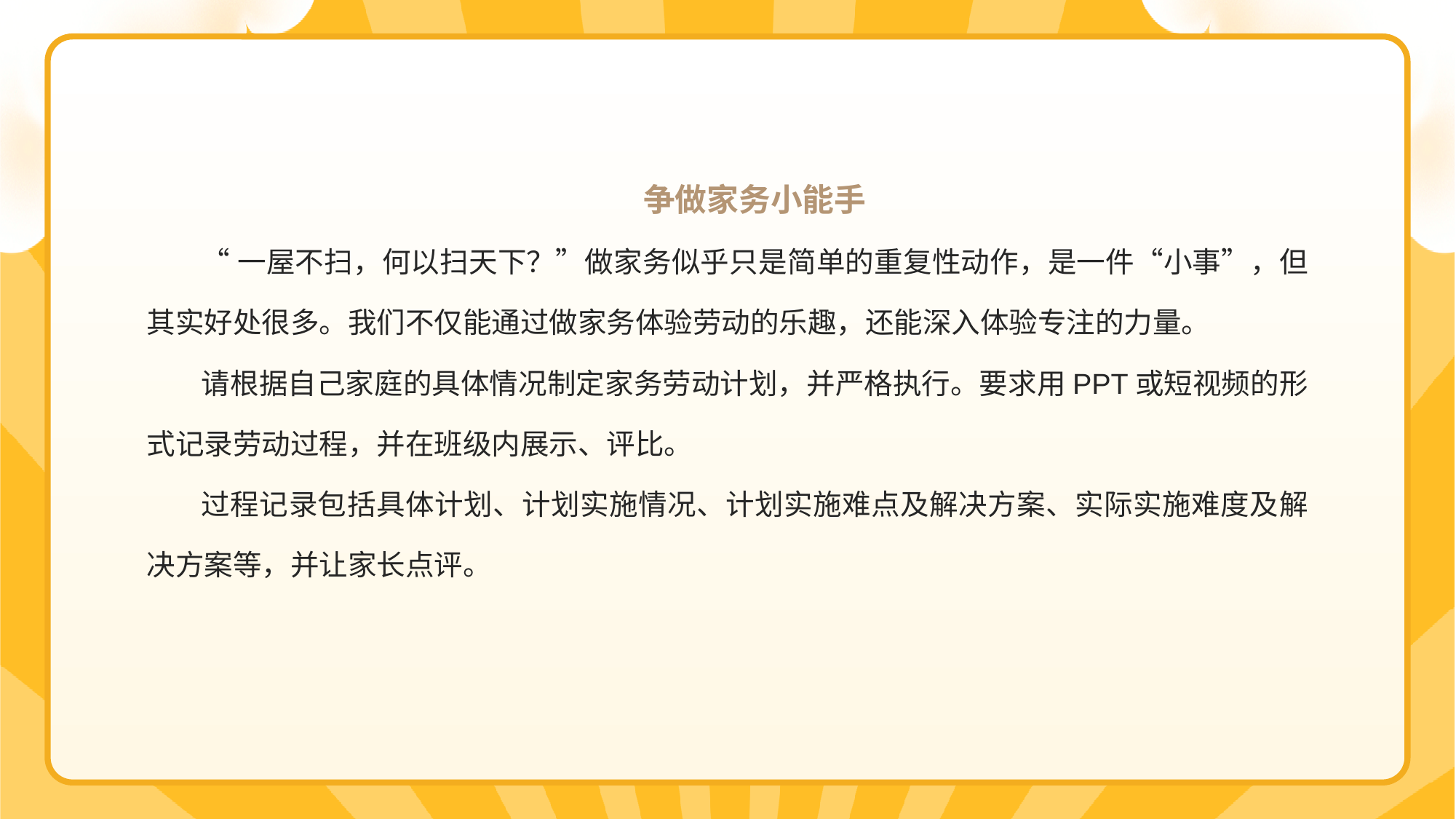

争做家务小能手
“一屋不扫，何以扫天下？”做家务似乎只是简单的重复性动作，是一件“小事”，但其实好处很多。我们不仅能通过做家务体验劳动的乐趣，还能深入体验专注的力量。
请根据自己家庭的具体情况制定家务劳动计划，并严格执行。要求用PPT或短视频的形式记录劳动过程，并在班级内展示、评比。
过程记录包括具体计划、计划实施情况、计划实施难点及解决方案、实际实施难度及解决方案等，并让家长点评。